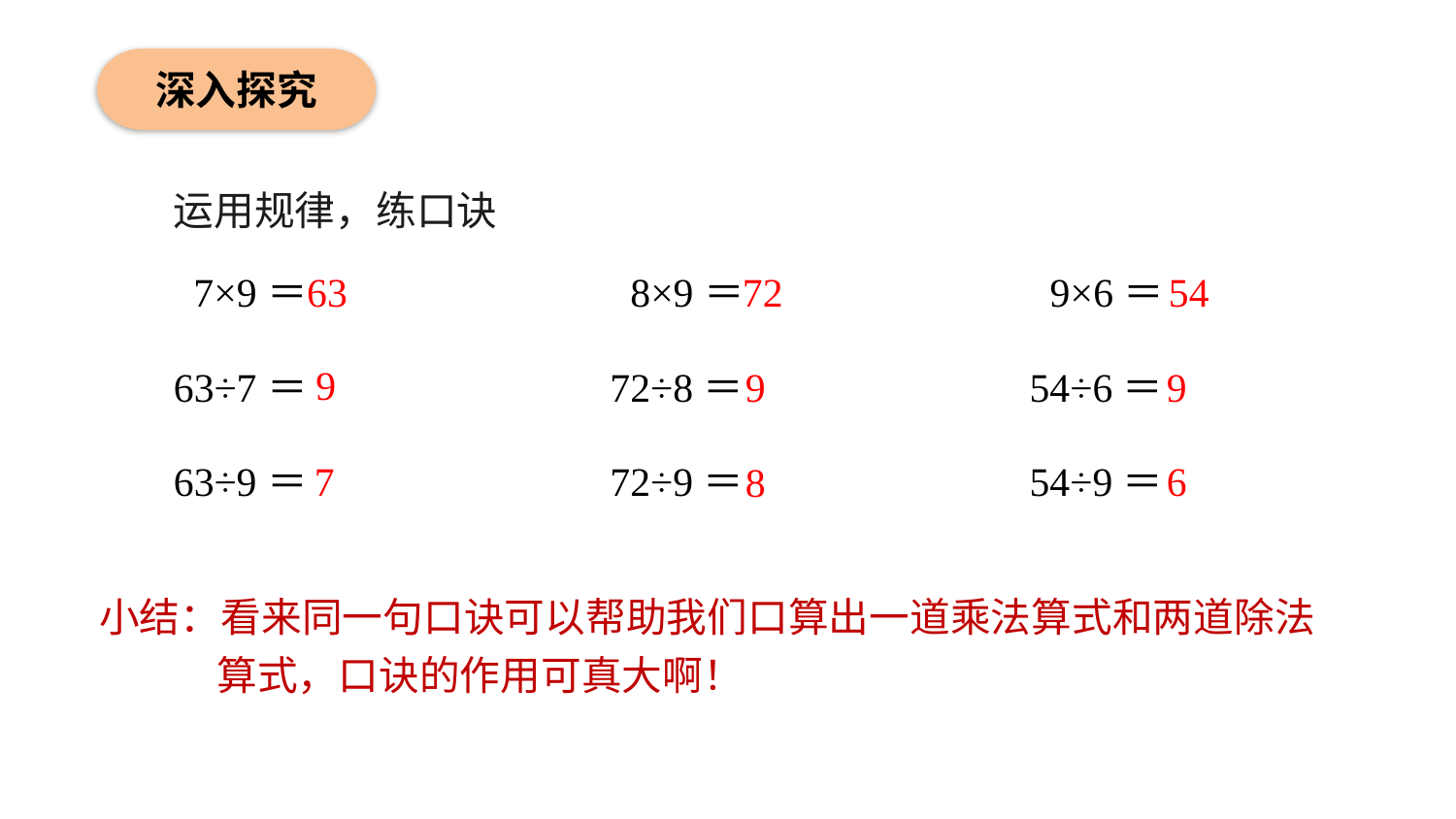

深入探究
运用规律，练口诀
63
  8×9＝
  9×6＝
  7×9＝
72
54
9
63÷7＝
72÷8＝
9
54÷6＝
9
63÷9＝
7
72÷9＝
54÷9＝
6
8
小结：看来同一句口诀可以帮助我们口算出一道乘法算式和两道除法
            算式，口诀的作用可真大啊！